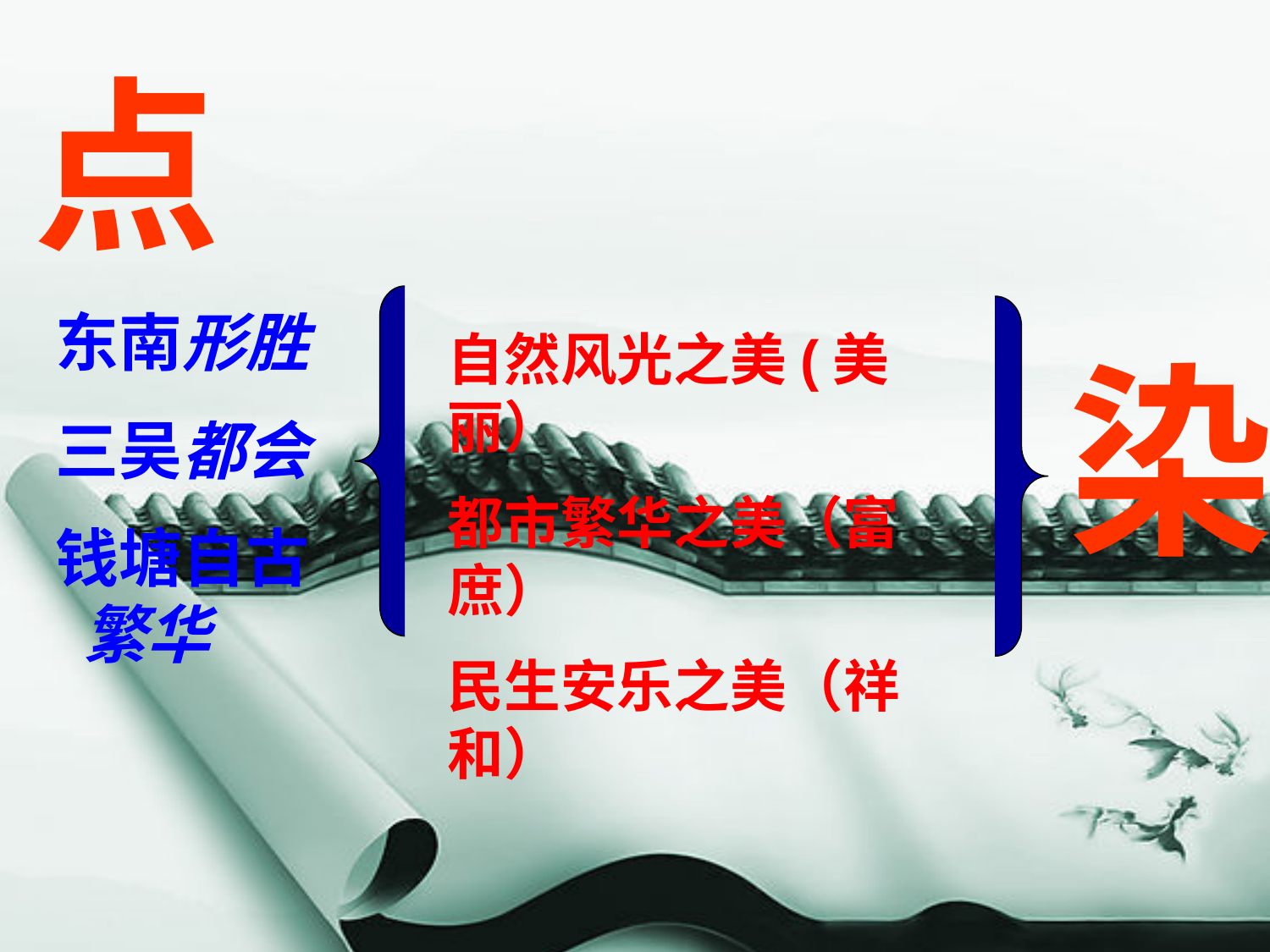

点

东南形胜
三吴都会
钱塘自古   繁华

自然风光之美(美丽）
都市繁华之美（富庶）
民生安乐之美（祥和）
  染